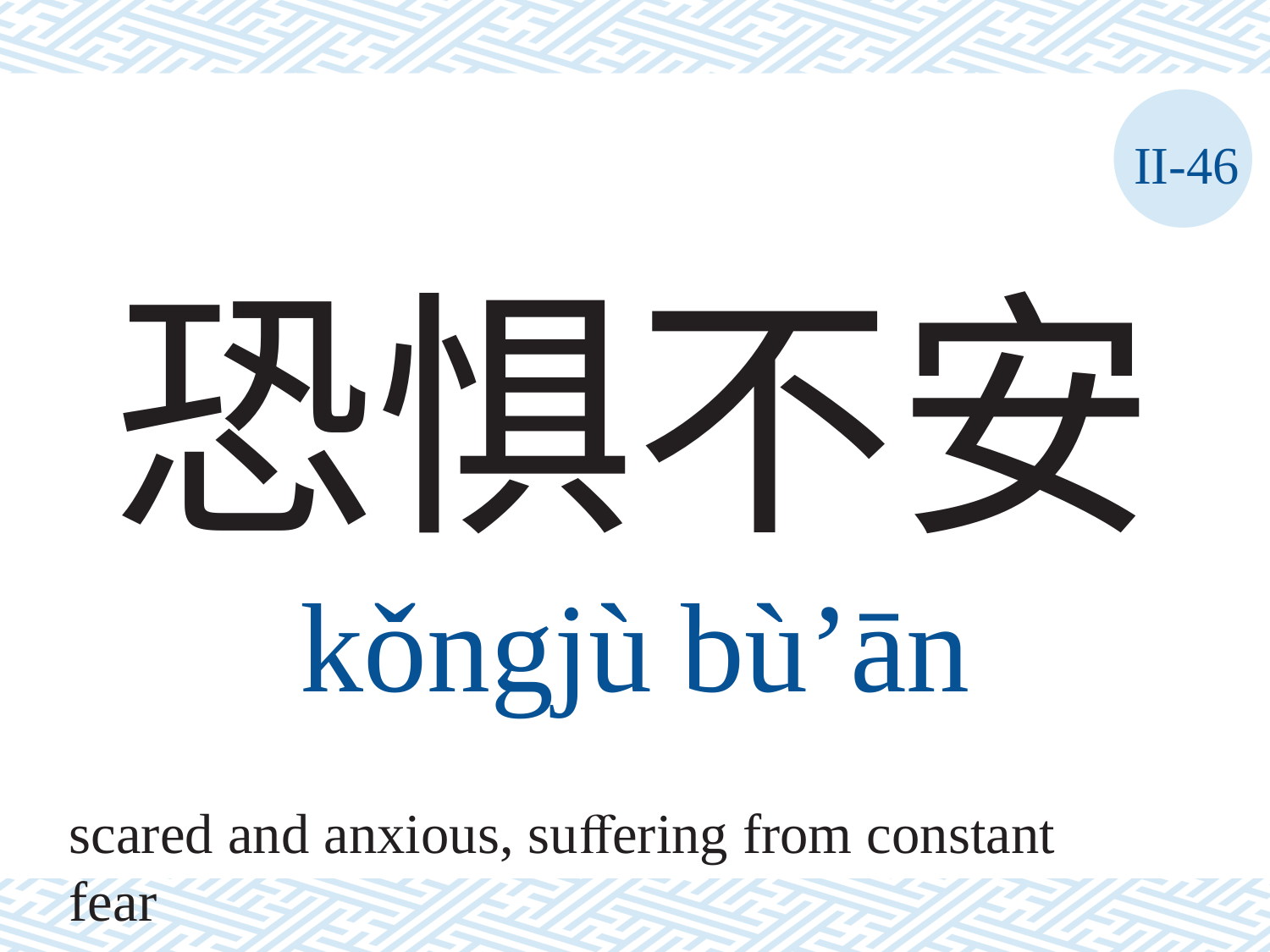

II-46
# 恐惧不安 kǒngjù	bù’ān
scared and anxious, suﬀering from constant fear